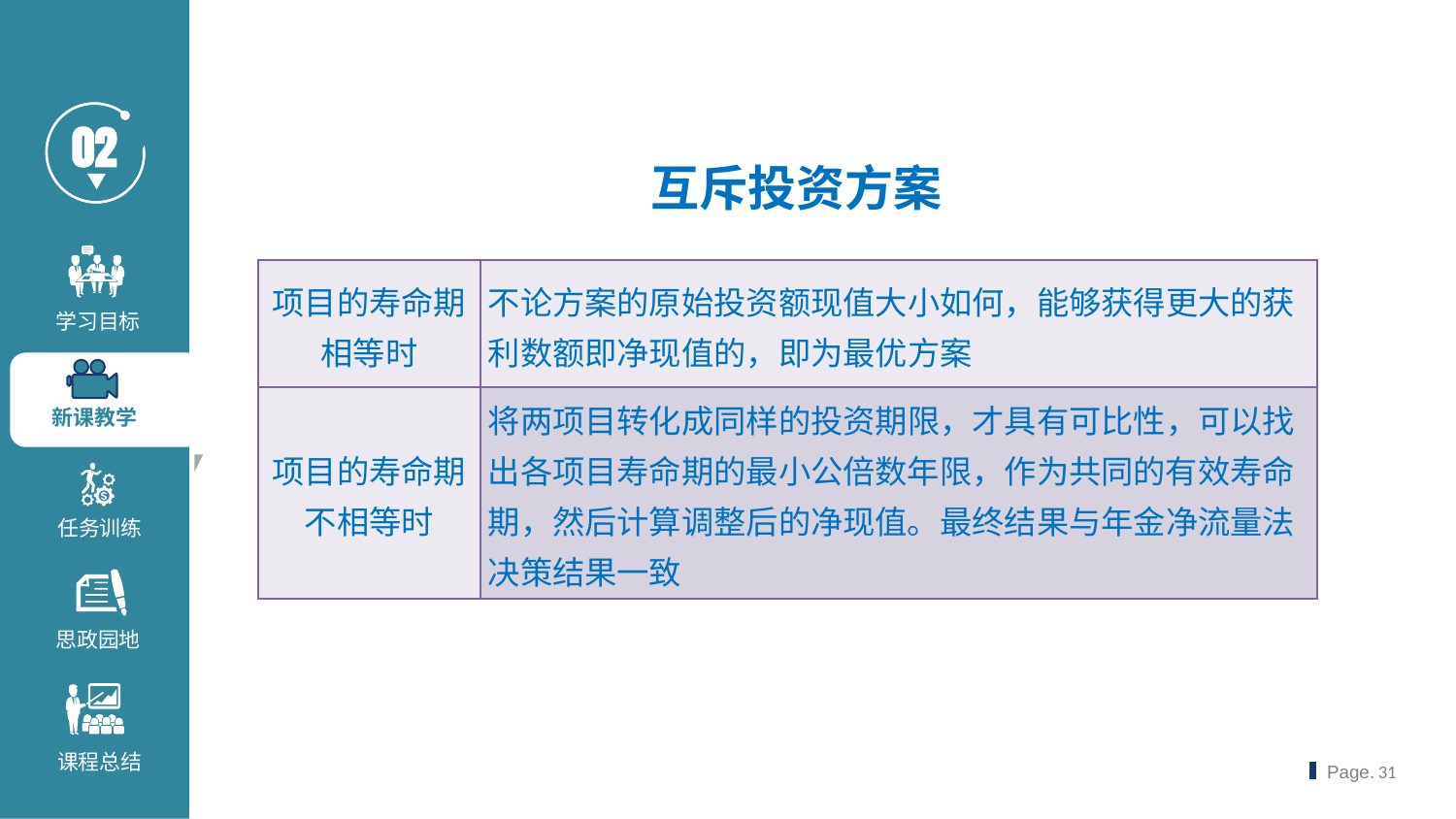

互斥投资方案
| 项目的寿命期相等时 | 不论方案的原始投资额现值大小如何，能够获得更大的获利数额即净现值的，即为最优方案 |
| --- | --- |
| 项目的寿命期不相等时 | 将两项目转化成同样的投资期限，才具有可比性，可以找出各项目寿命期的最小公倍数年限，作为共同的有效寿命期，然后计算调整后的净现值。最终结果与年金净流量法决策结果一致 |